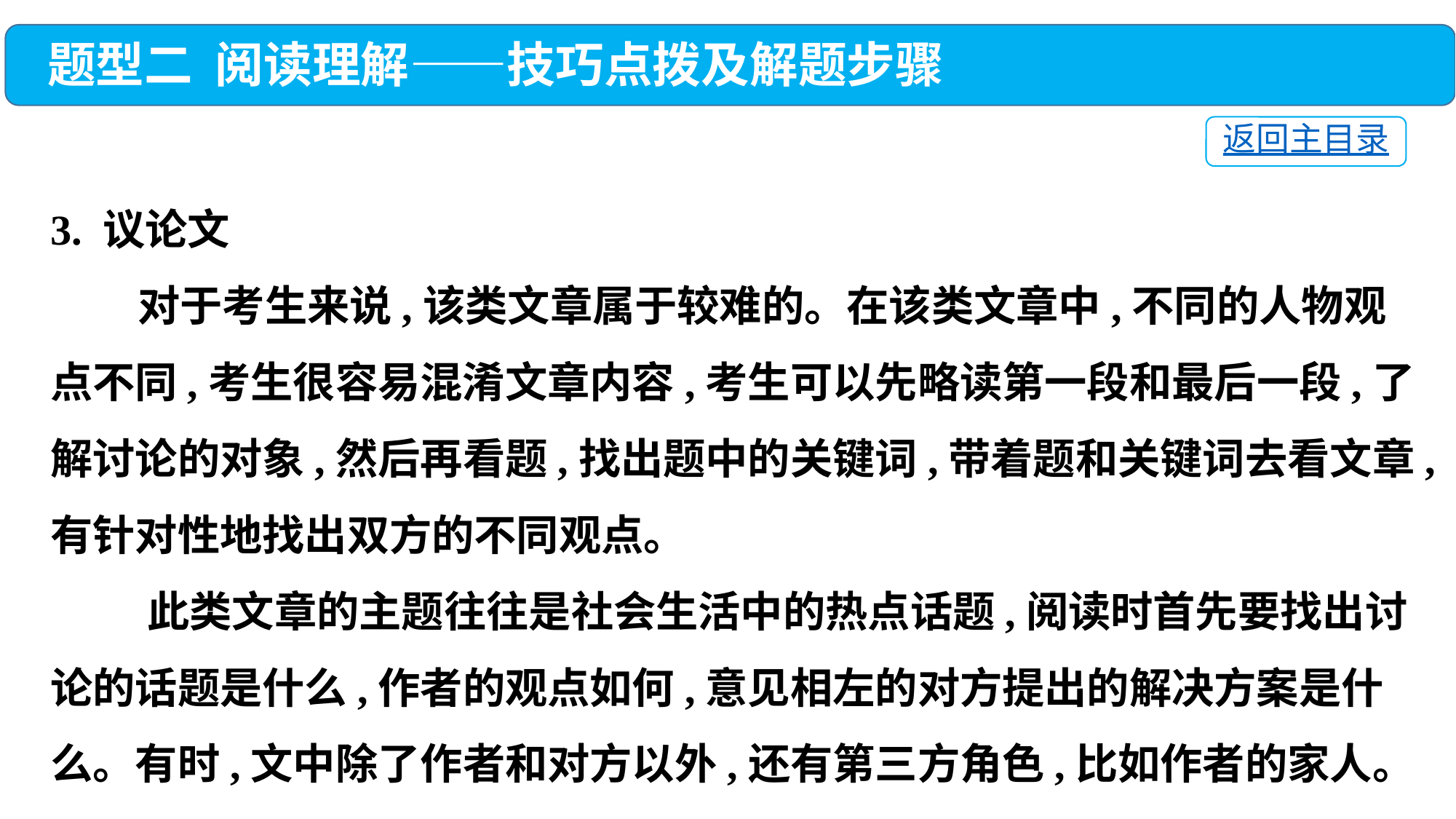

题型二  阅读理解——技巧点拨及解题步骤
返回主目录
3. 议论文
        对于考生来说,该类文章属于较难的。在该类文章中,不同的人物观点不同,考生很容易混淆文章内容,考生可以先略读第一段和最后一段,了解讨论的对象,然后再看题,找出题中的关键词,带着题和关键词去看文章,有针对性地找出双方的不同观点。
         此类文章的主题往往是社会生活中的热点话题,阅读时首先要找出讨论的话题是什么,作者的观点如何,意见相左的对方提出的解决方案是什么。有时,文中除了作者和对方以外,还有第三方角色,比如作者的家人。